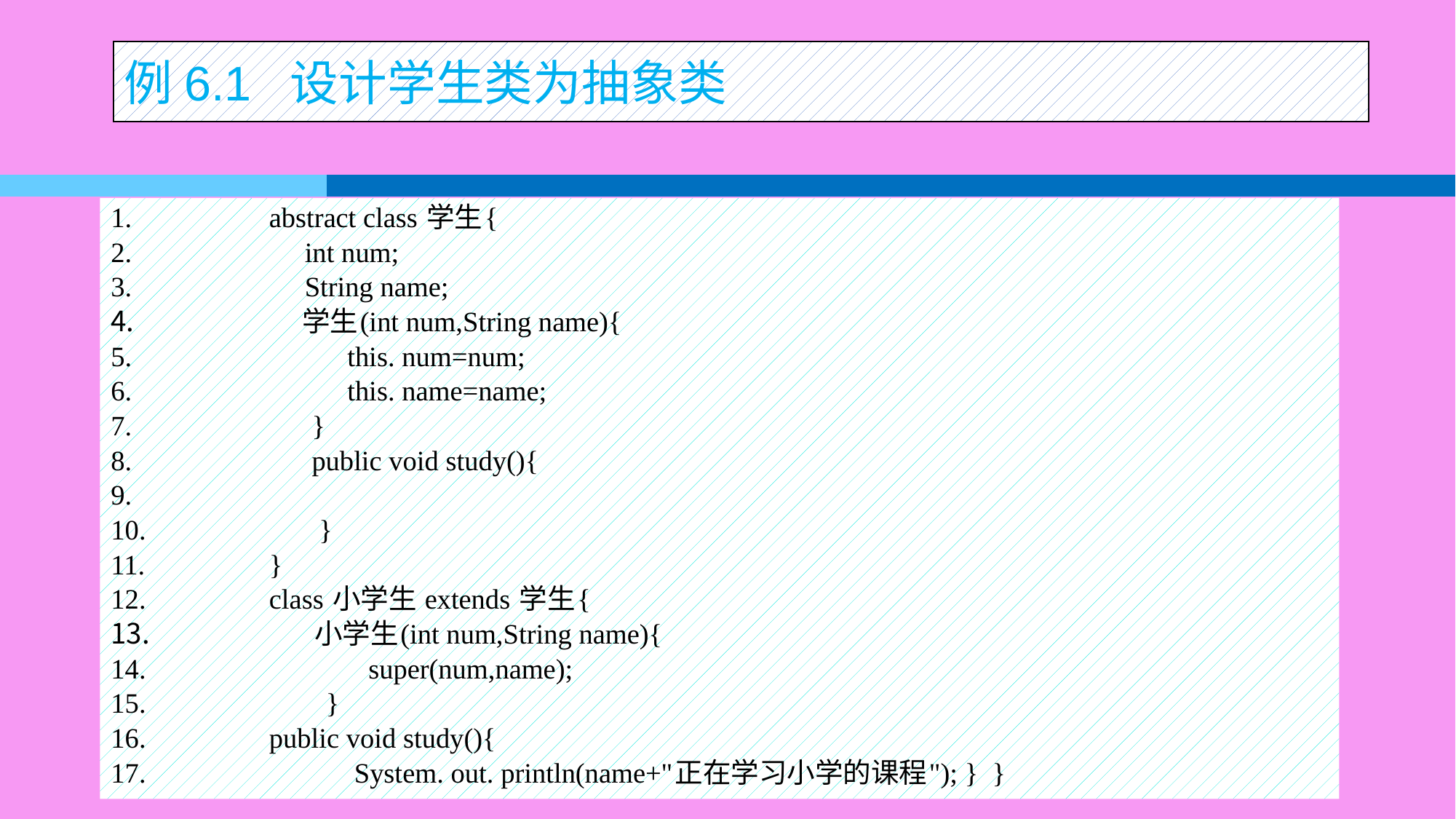

例6.1  设计学生类为抽象类
abstract class 学生{
     int num;
     String name;
     学生(int num,String name){
           this. num=num;
           this. name=name;
      }
      public void study(){

       }
}
class 小学生 extends 学生{
       小学生(int num,String name){
              super(num,name);
        }
public void study(){
            System. out. println(name+"正在学习小学的课程"); }  }